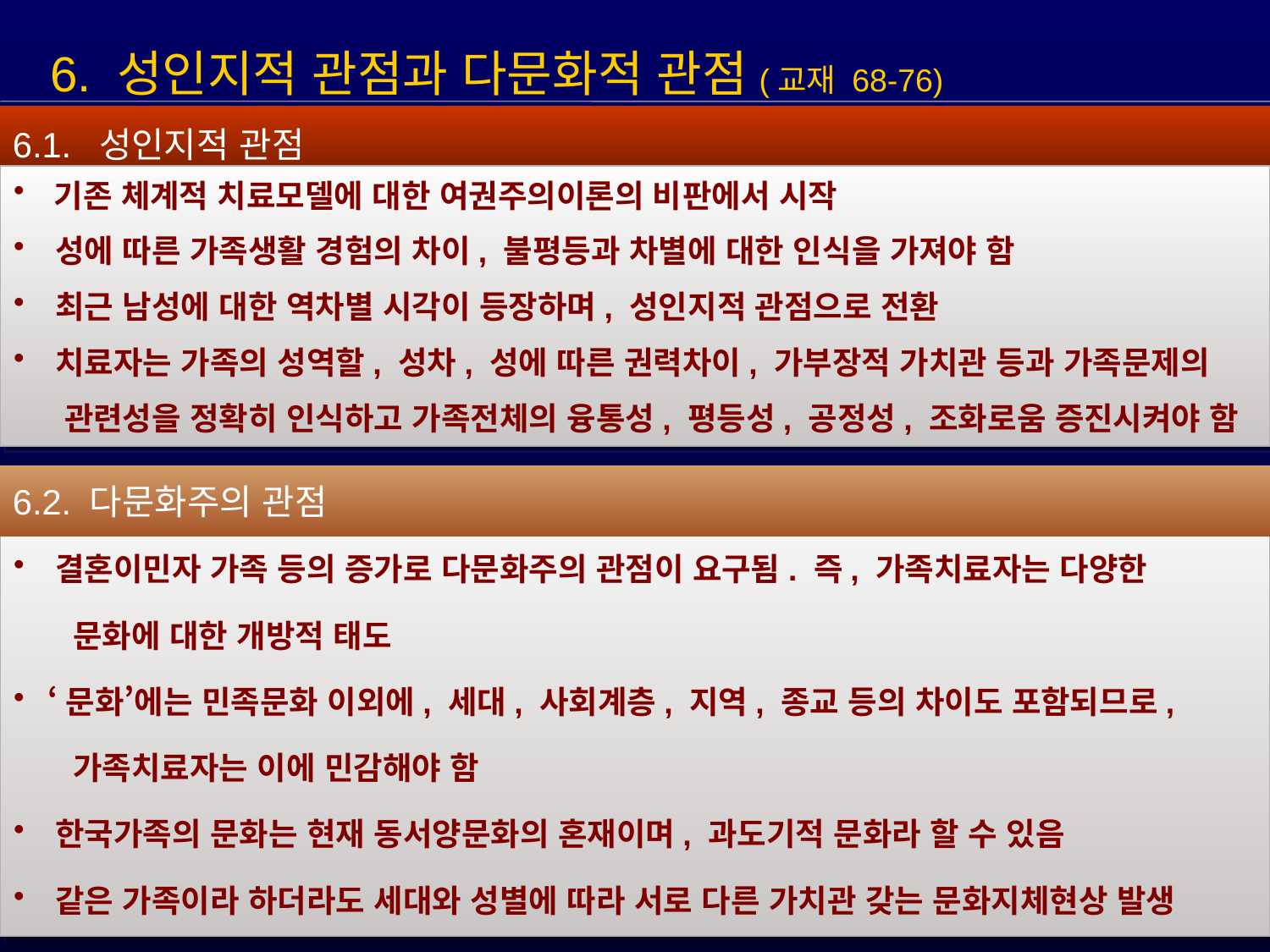

6. 성인지적 관점과 다문화적 관점(교재 68-76)

6.1.  성인지적 관점
 기존 체계적 치료모델에 대한 여권주의이론의 비판에서 시작
 성에 따른 가족생활 경험의 차이, 불평등과 차별에 대한 인식을 가져야 함
 최근 남성에 대한 역차별 시각이 등장하며, 성인지적 관점으로 전환
 치료자는 가족의 성역할, 성차, 성에 따른 권력차이, 가부장적 가치관 등과 가족문제의
  관련성을 정확히 인식하고 가족전체의 융통성, 평등성, 공정성, 조화로움 증진시켜야 함
 가족의 문화적 배경, 규범, 가치 등에 따라 가족성원의 태도, 행동, 상호작용이 달라짐
 결혼이민자 가족 등의 증가로 다문화주의 관점이 요구됨. 즉, 가족치료자는 다양한
   문화에 대한 개방적 태도
 ‘문화’에는 민족문화 이외에, 세대, 사회계층, 지역, 종교 등의 차이도 포함되므로,
   가족치료자는 이에 민감해야 함
 한국가족의 문화는 현재 동서양문화의 혼재이며, 과도기적 문화라 할 수 있음
 같은 가족이라 하더라도 세대와 성별에 따라 서로 다른 가치관 갖는 문화지체현상 발생
6.2. 다문화주의 관점